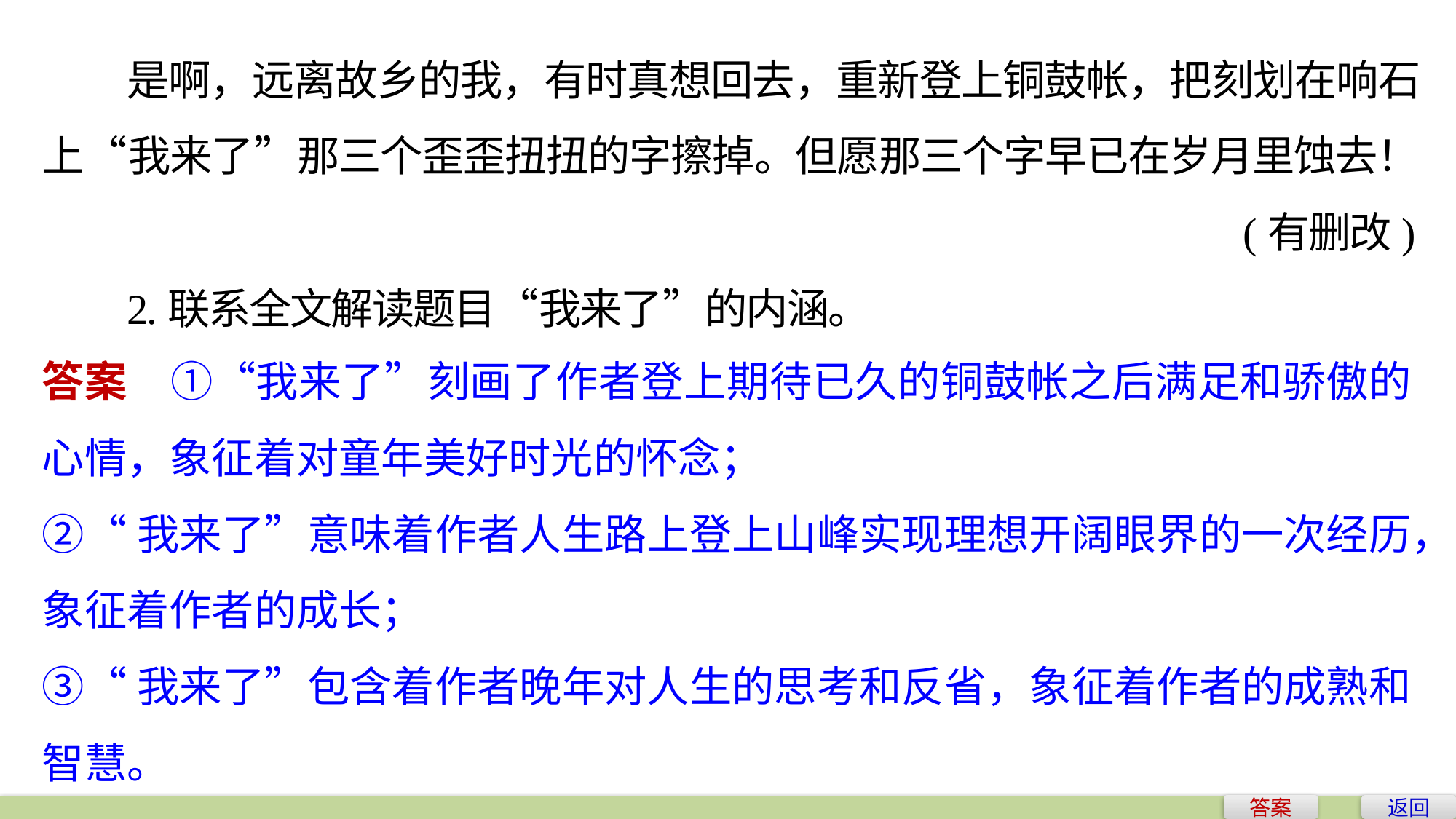

是啊，远离故乡的我，有时真想回去，重新登上铜鼓帐，把刻划在响石上“我来了”那三个歪歪扭扭的字擦掉。但愿那三个字早已在岁月里蚀去！										           	(有删改)
2.联系全文解读题目“我来了”的内涵。
答案　①“我来了”刻画了作者登上期待已久的铜鼓帐之后满足和骄傲的心情，象征着对童年美好时光的怀念；
②“我来了”意味着作者人生路上登上山峰实现理想开阔眼界的一次经历，象征着作者的成长；
③“我来了”包含着作者晚年对人生的思考和反省，象征着作者的成熟和智慧。
答案
返回